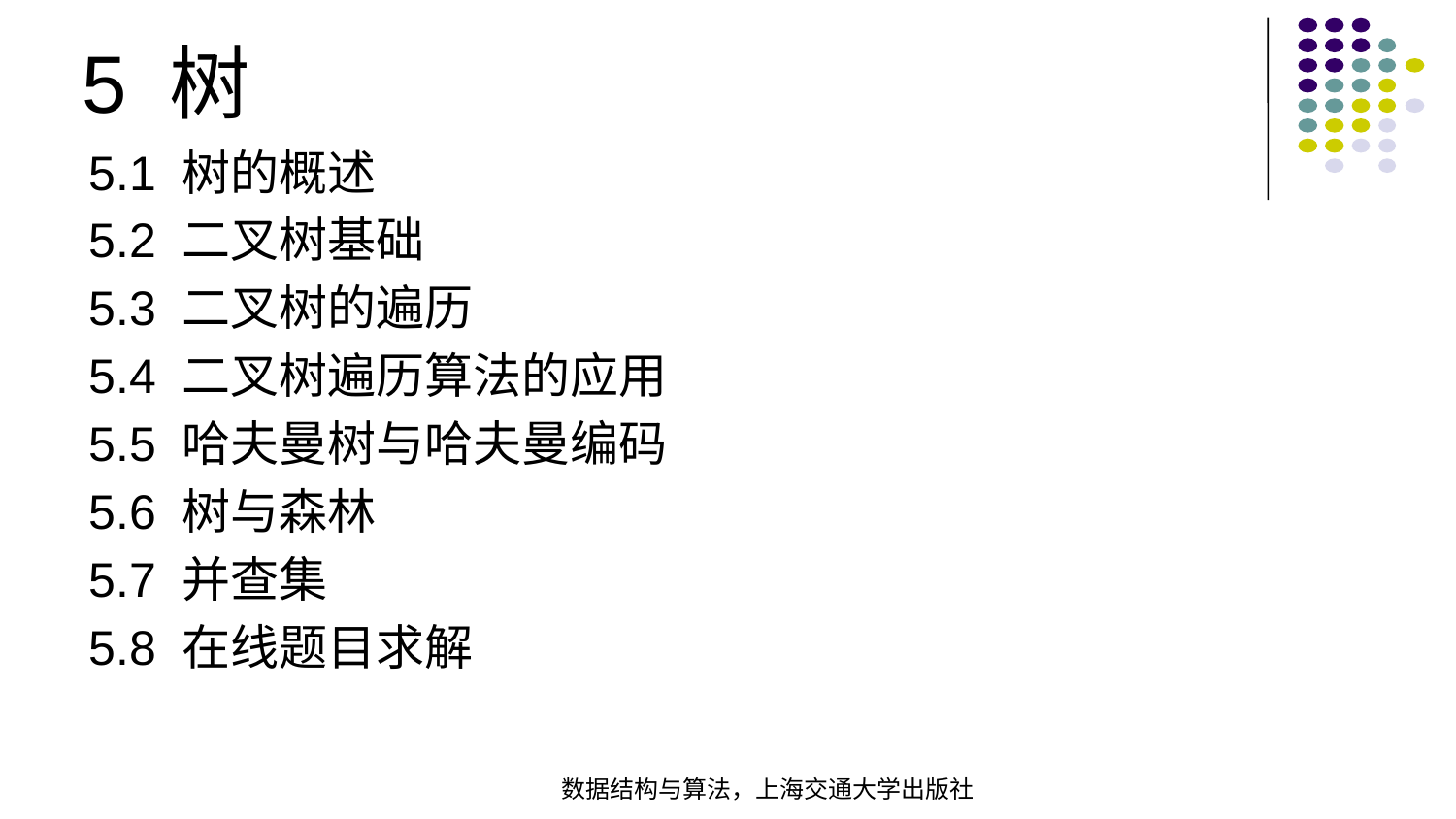

5 树
5.1 树的概述
5.2 二叉树基础
5.3 二叉树的遍历
5.4 二叉树遍历算法的应用
5.5 哈夫曼树与哈夫曼编码
5.6 树与森林
5.7 并查集
5.8 在线题目求解